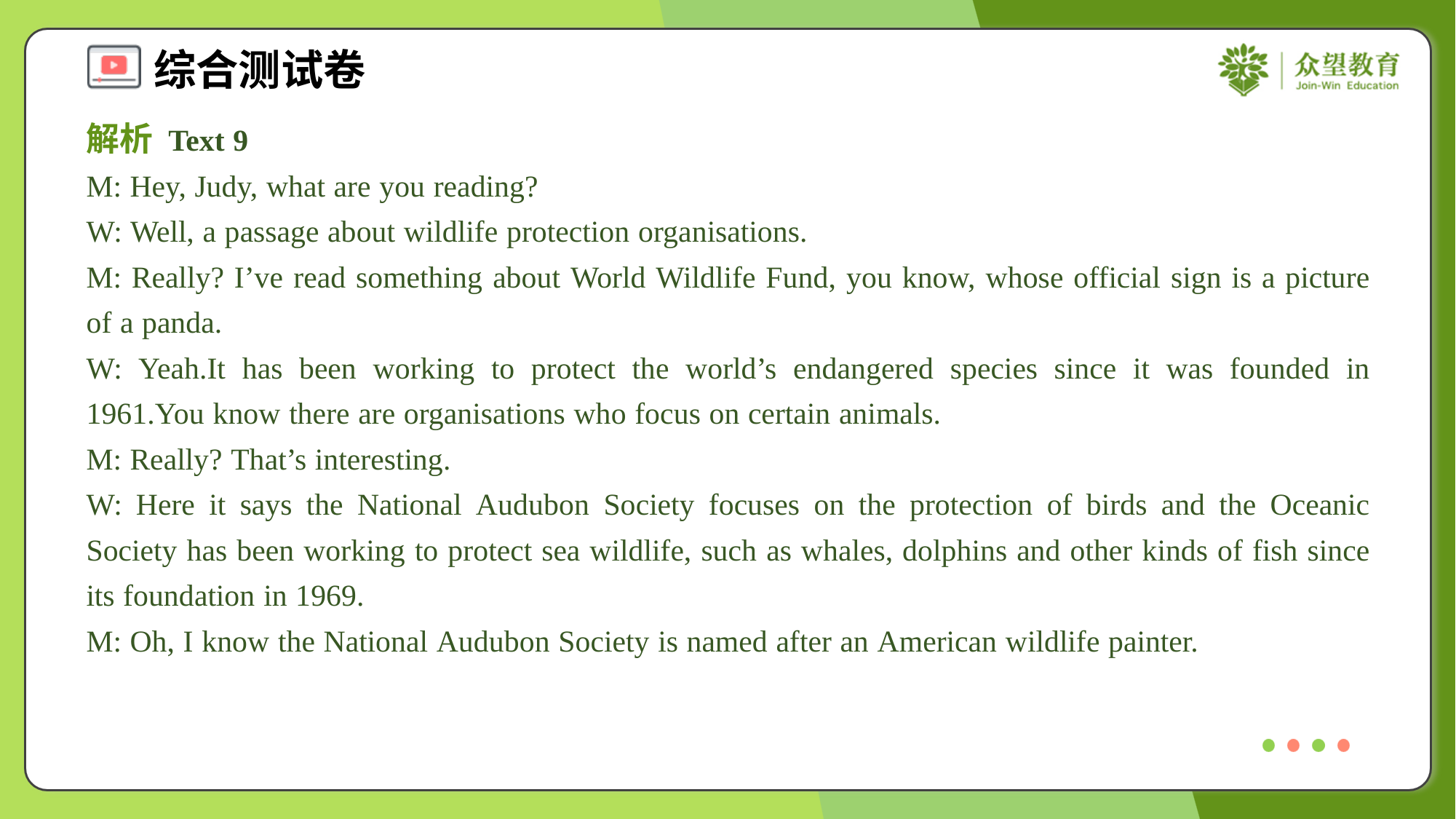

解析 Text 9
M: Hey, Judy, what are you reading?
W: Well, a passage about wildlife protection organisations.
M: Really? I’ve read something about World Wildlife Fund, you know, whose official sign is a picture of a panda.
W: Yeah.It has been working to protect the world’s endangered species since it was founded in 1961.You know there are organisations who focus on certain animals.
M: Really? That’s interesting.
W: Here it says the National Audubon Society focuses on the protection of birds and the Oceanic Society has been working to protect sea wildlife, such as whales, dolphins and other kinds of fish since its foundation in 1969.
M: Oh, I know the National Audubon Society is named after an American wildlife painter.